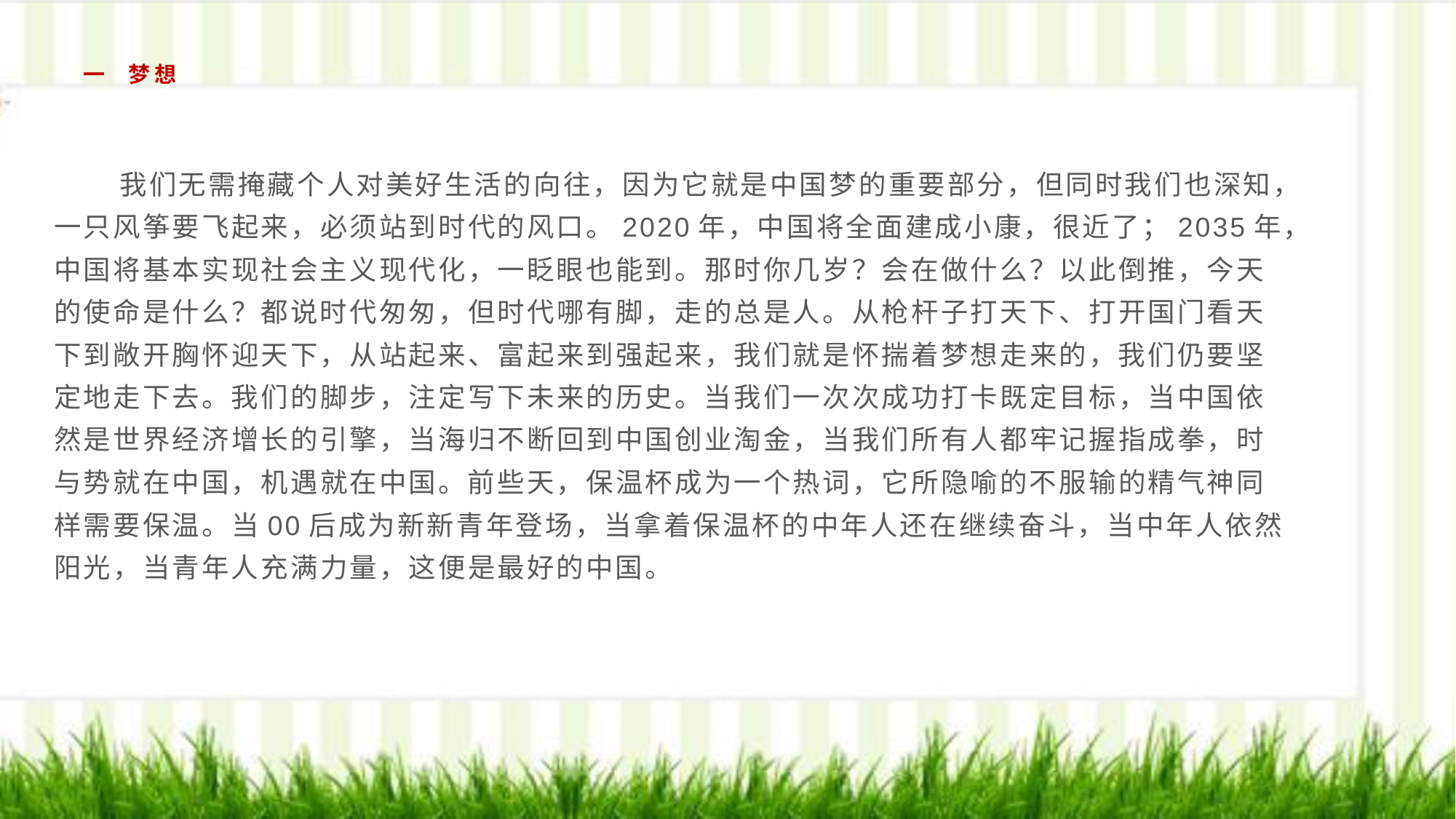

# 一  梦想

       我们无需掩藏个人对美好生活的向往，因为它就是中国梦的重要部分，但同时我们也深知，一只风筝要飞起来，必须站到时代的风口。2020年，中国将全面建成小康，很近了；2035年，中国将基本实现社会主义现代化，一眨眼也能到。那时你几岁？会在做什么？以此倒推，今天的使命是什么？都说时代匆匆，但时代哪有脚，走的总是人。从枪杆子打天下、打开国门看天下到敞开胸怀迎天下，从站起来、富起来到强起来，我们就是怀揣着梦想走来的，我们仍要坚定地走下去。我们的脚步，注定写下未来的历史。当我们一次次成功打卡既定目标，当中国依然是世界经济增长的引擎，当海归不断回到中国创业淘金，当我们所有人都牢记握指成拳，时与势就在中国，机遇就在中国。前些天，保温杯成为一个热词，它所隐喻的不服输的精气神同样需要保温。当00后成为新新青年登场，当拿着保温杯的中年人还在继续奋斗，当中年人依然阳光，当青年人充满力量，这便是最好的中国。